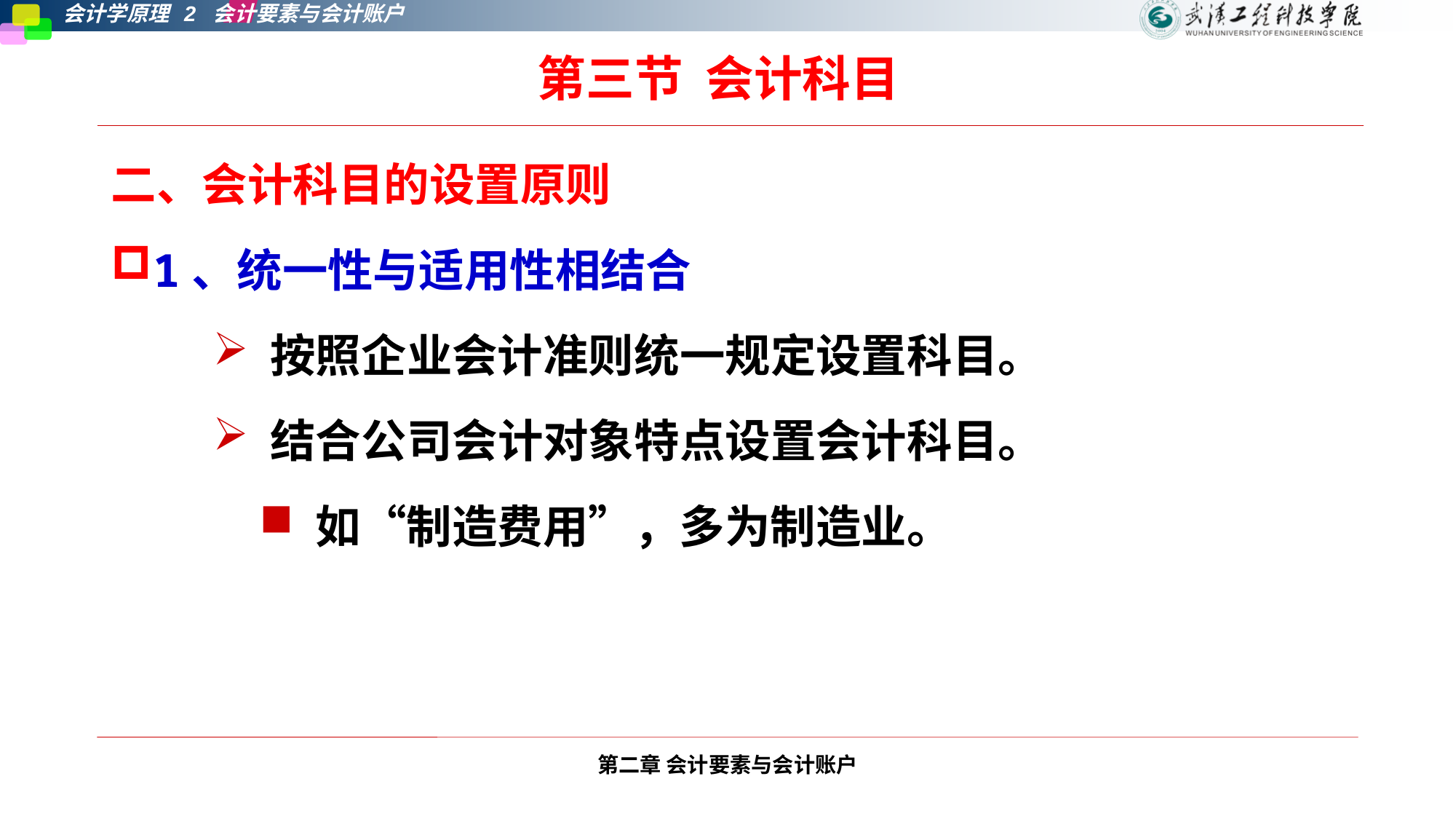

第三节  会计科目
二、会计科目的设置原则
1、统一性与适用性相结合
 按照企业会计准则统一规定设置科目。
 结合公司会计对象特点设置会计科目。
 如“制造费用”，多为制造业。
第二章 会计要素与会计账户